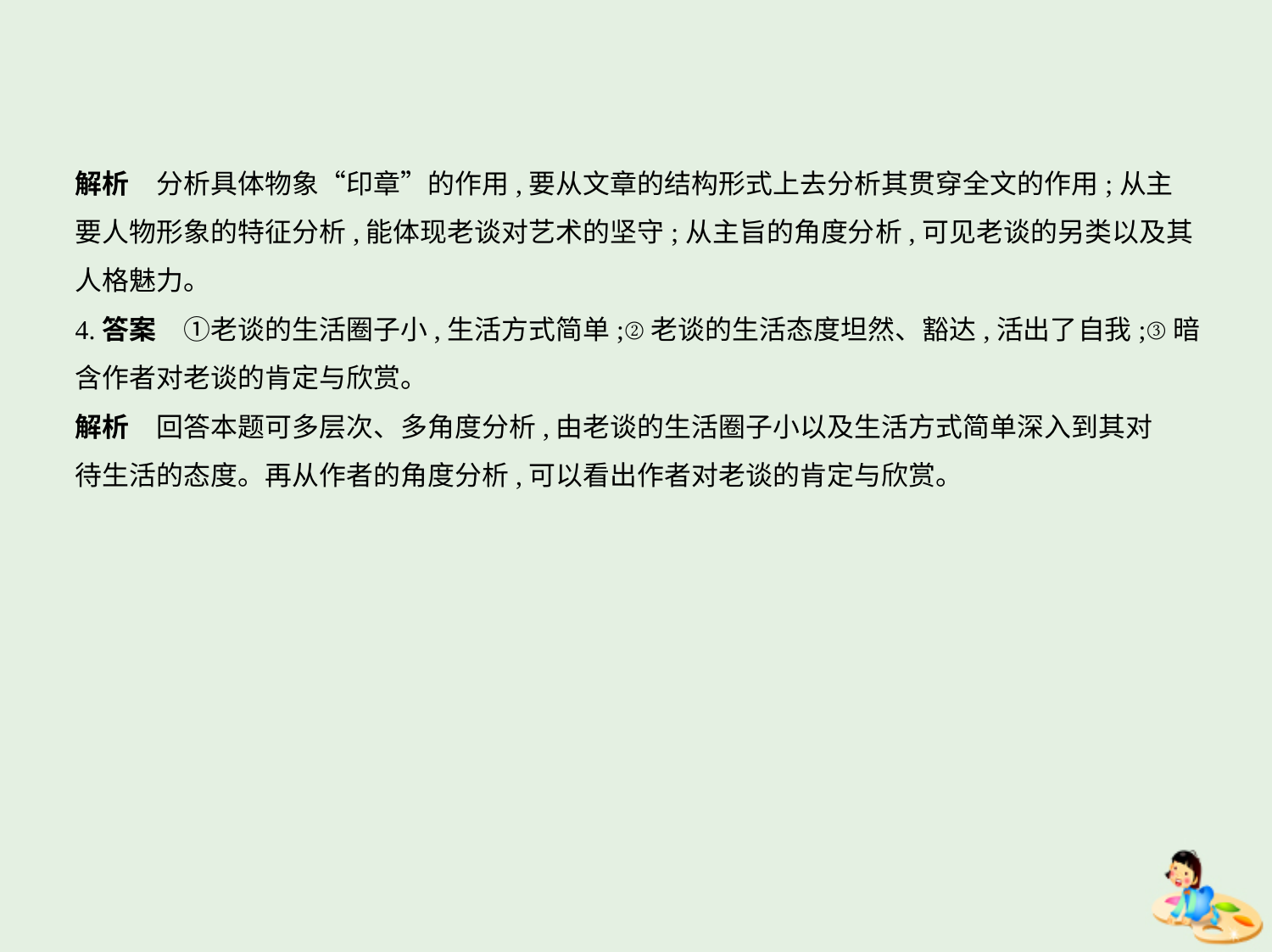

解析　分析具体物象“印章”的作用,要从文章的结构形式上去分析其贯穿全文的作用;从主
要人物形象的特征分析,能体现老谈对艺术的坚守;从主旨的角度分析,可见老谈的另类以及其
人格魅力。
4.答案　①老谈的生活圈子小,生活方式简单;②老谈的生活态度坦然、豁达,活出了自我;③暗
含作者对老谈的肯定与欣赏。
解析　回答本题可多层次、多角度分析,由老谈的生活圈子小以及生活方式简单深入到其对
待生活的态度。再从作者的角度分析,可以看出作者对老谈的肯定与欣赏。